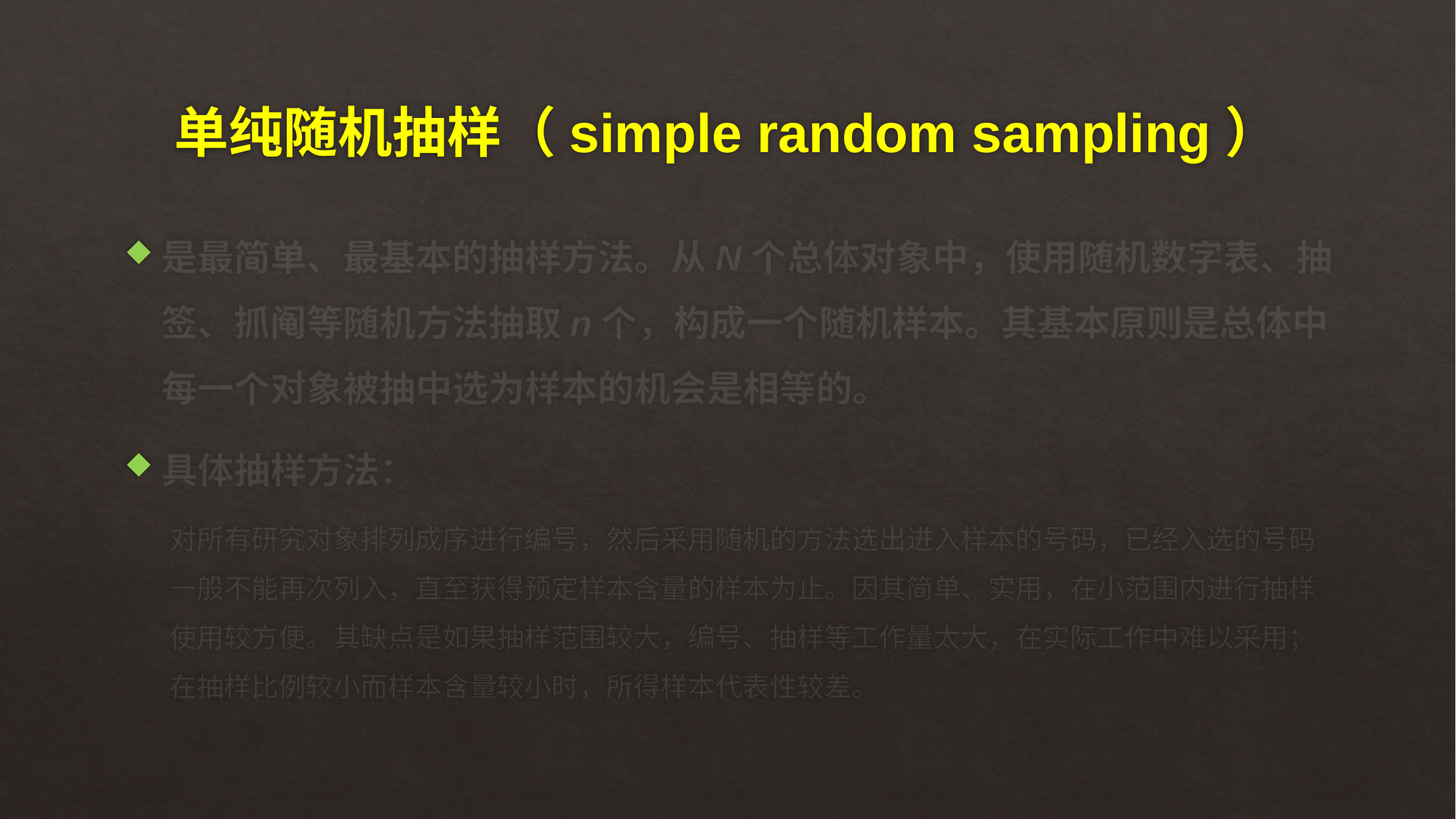

# 单纯随机抽样（simple random sampling）
是最简单、最基本的抽样方法。从N个总体对象中，使用随机数字表、抽签、抓阄等随机方法抽取n个，构成一个随机样本。其基本原则是总体中每一个对象被抽中选为样本的机会是相等的。
具体抽样方法：
对所有研究对象排列成序进行编号，然后采用随机的方法选出进入样本的号码，已经入选的号码一般不能再次列入，直至获得预定样本含量的样本为止。因其简单、实用，在小范围内进行抽样使用较方便。其缺点是如果抽样范围较大，编号、抽样等工作量太大，在实际工作中难以采用；在抽样比例较小而样本含量较小时，所得样本代表性较差。